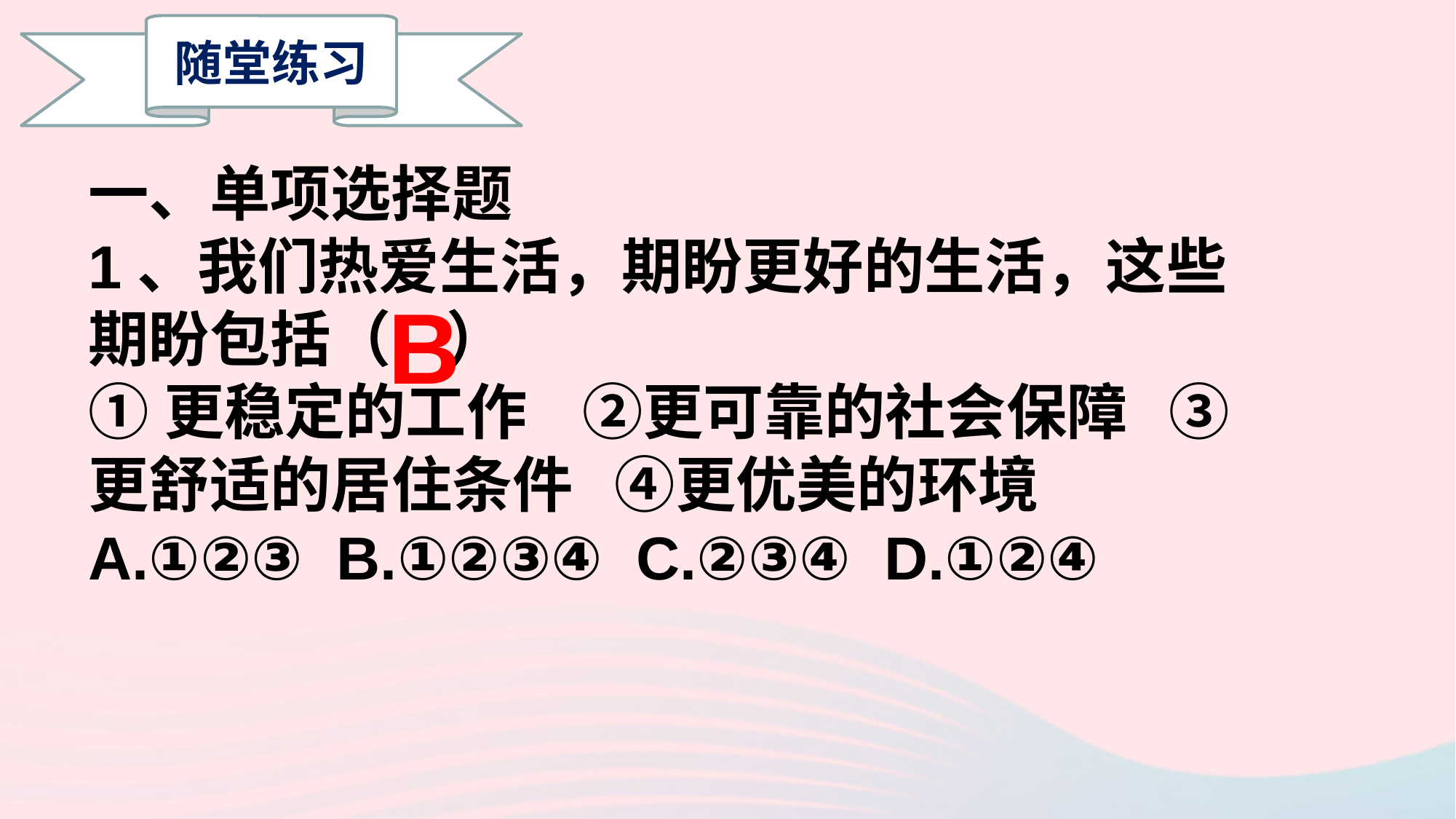

随堂练习
一、单项选择题
1、我们热爱生活，期盼更好的生活，这些期盼包括（    ）
①更稳定的工作    ②更可靠的社会保障   ③更舒适的居住条件   ④更优美的环境
A.①②③  B.①②③④  C.②③④  D.①②④
B